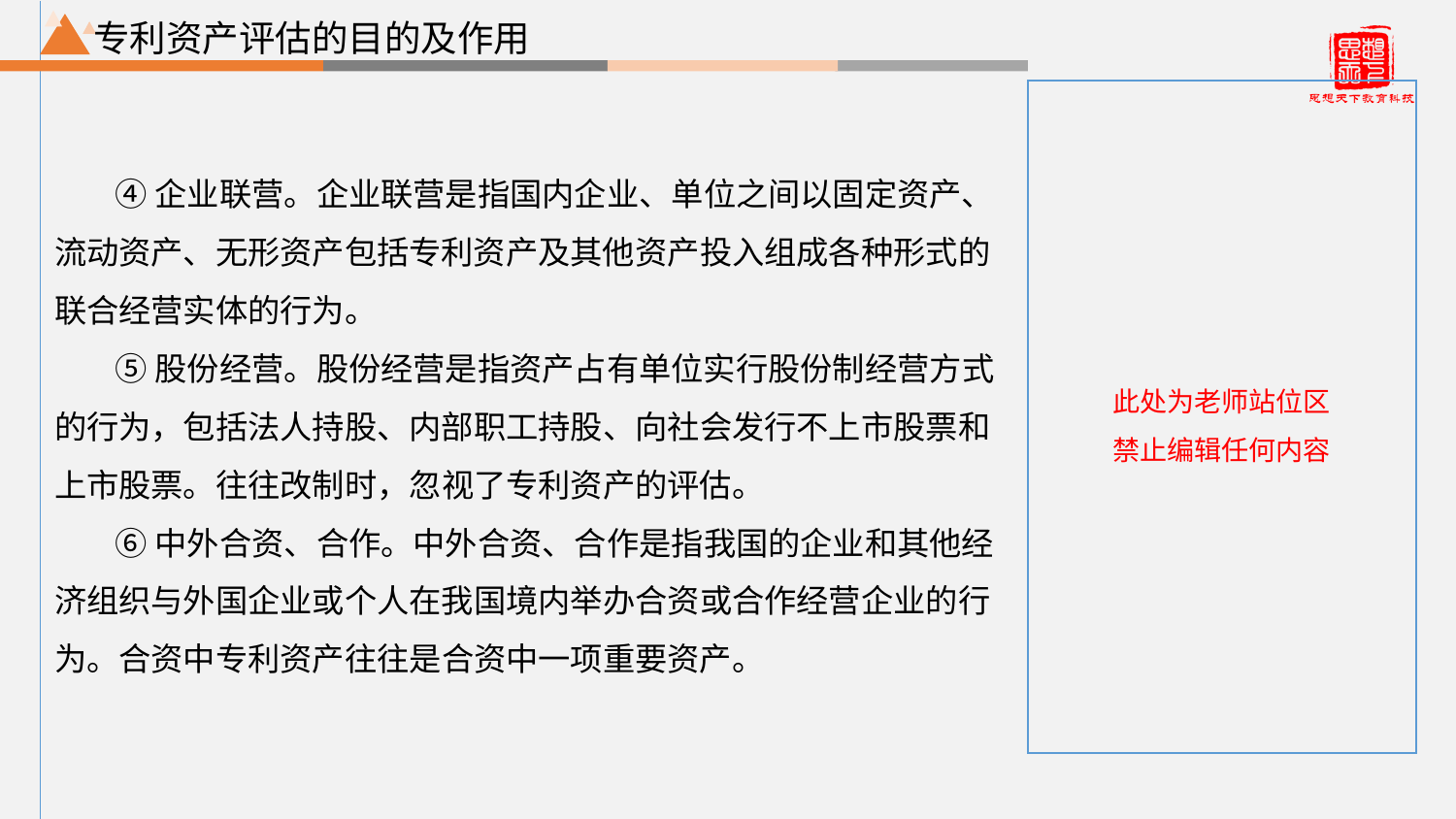

专利资产评估的目的及作用
④企业联营。企业联营是指国内企业、单位之间以固定资产、流动资产、无形资产包括专利资产及其他资产投入组成各种形式的联合经营实体的行为。
⑤股份经营。股份经营是指资产占有单位实行股份制经营方式的行为，包括法人持股、内部职工持股、向社会发行不上市股票和上市股票。往往改制时，忽视了专利资产的评估。
⑥中外合资、合作。中外合资、合作是指我国的企业和其他经济组织与外国企业或个人在我国境内举办合资或合作经营企业的行为。合资中专利资产往往是合资中一项重要资产。
107